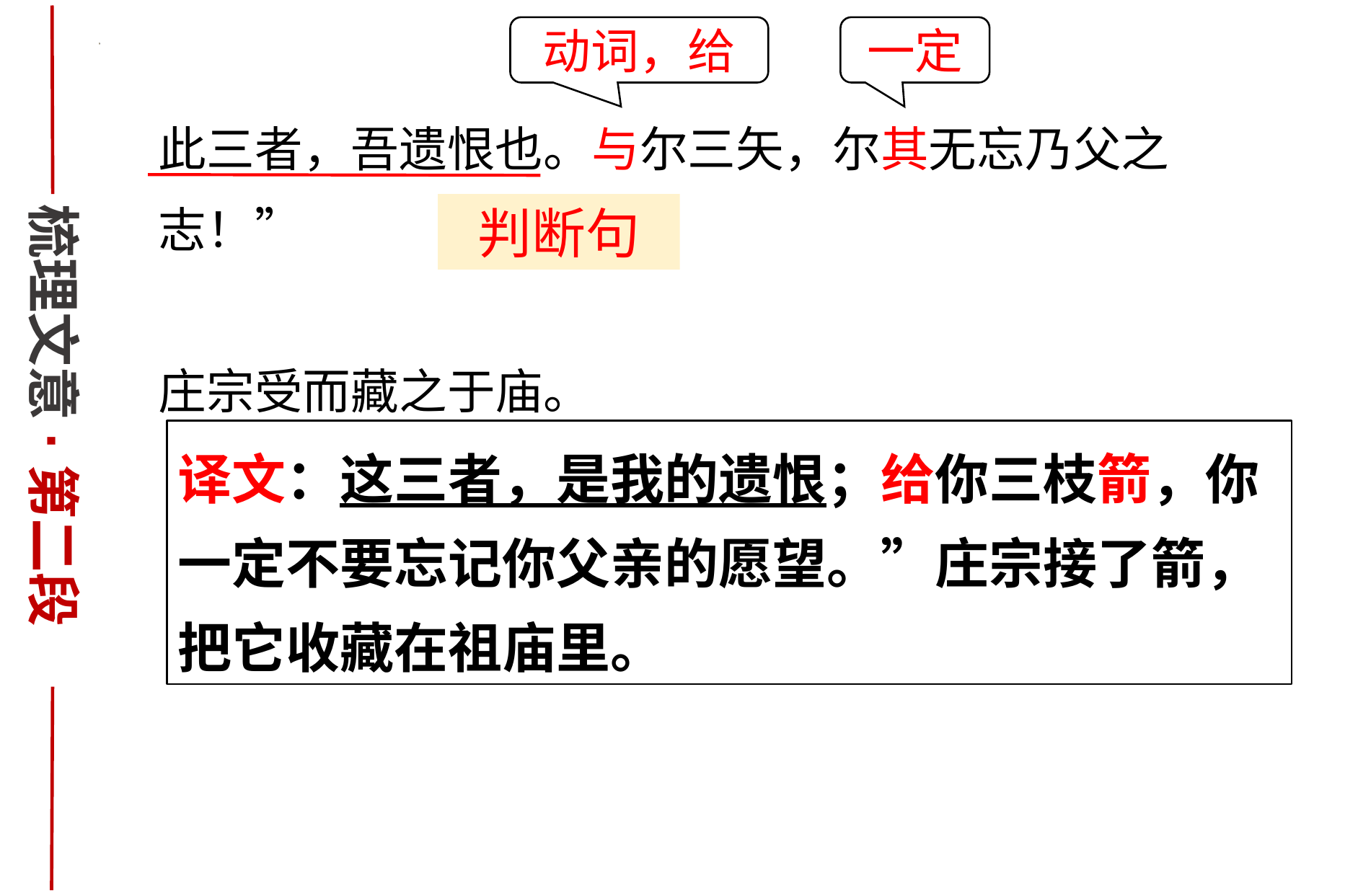

动词，给
一定
此三者，吾遗恨也。与尔三矢，尔其无忘乃父之志！”

庄宗受而藏之于庙。
梳理文意·第二段
判断句
译文：这三者，是我的遗恨；给你三枝箭，你一定不要忘记你父亲的愿望。”庄宗接了箭，把它收藏在祖庙里。